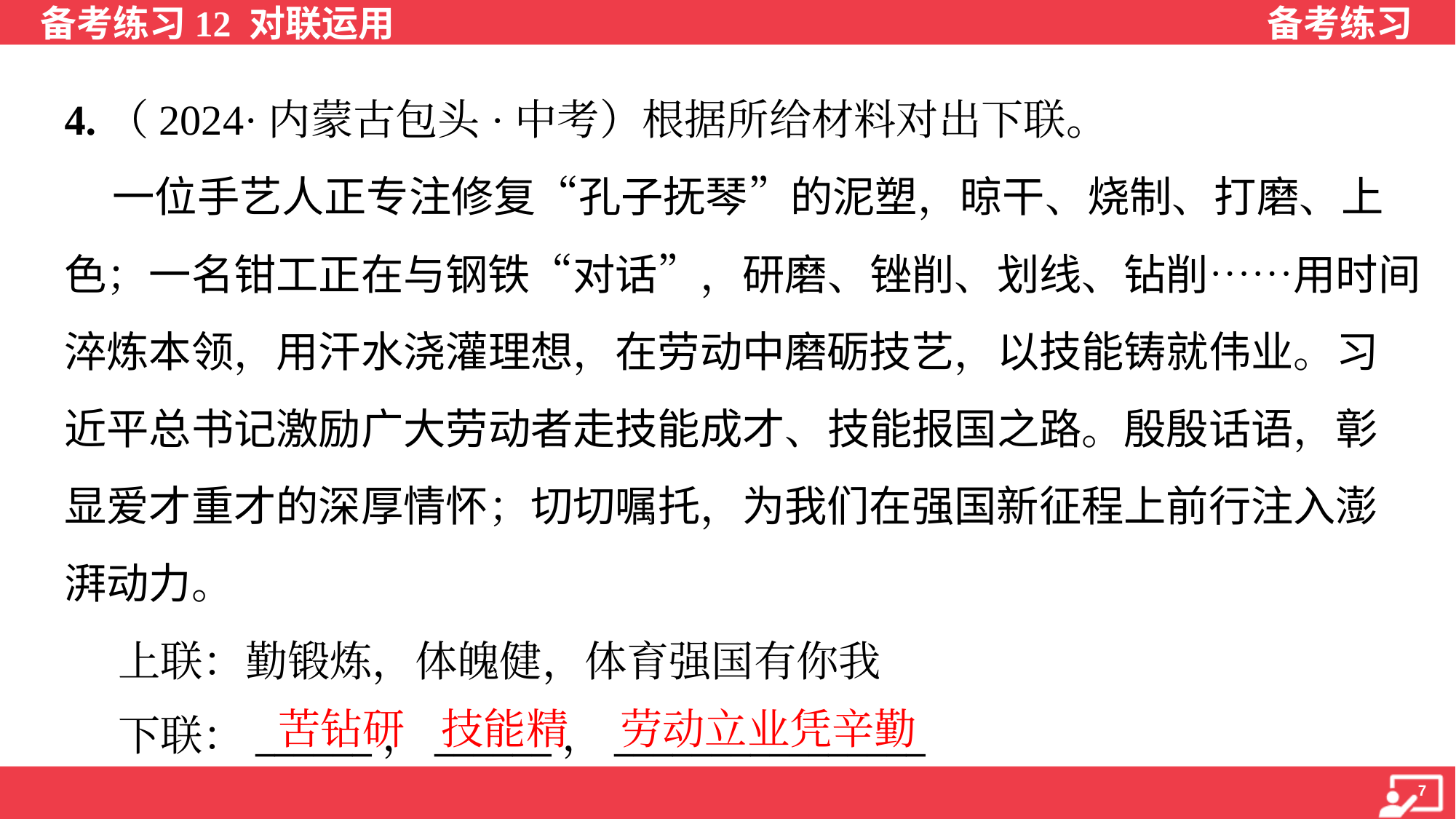

4.（2024·内蒙古包头·中考）根据所给材料对出下联。
    一位手艺人正专注修复“孔子抚琴”的泥塑，晾干、烧制、打磨、上
色；一名钳工正在与钢铁“对话”，研磨、锉削、划线、钻削……用时间
淬炼本领，用汗水浇灌理想，在劳动中磨砺技艺，以技能铸就伟业。习
近平总书记激励广大劳动者走技能成才、技能报国之路。殷殷话语，彰
显爱才重才的深厚情怀；切切嘱托，为我们在强国新征程上前行注入澎
湃动力。
    上联：勤锻炼，体魄健，体育强国有你我
    下联：______，______，________________
技能精
苦钻研
劳动立业凭辛勤